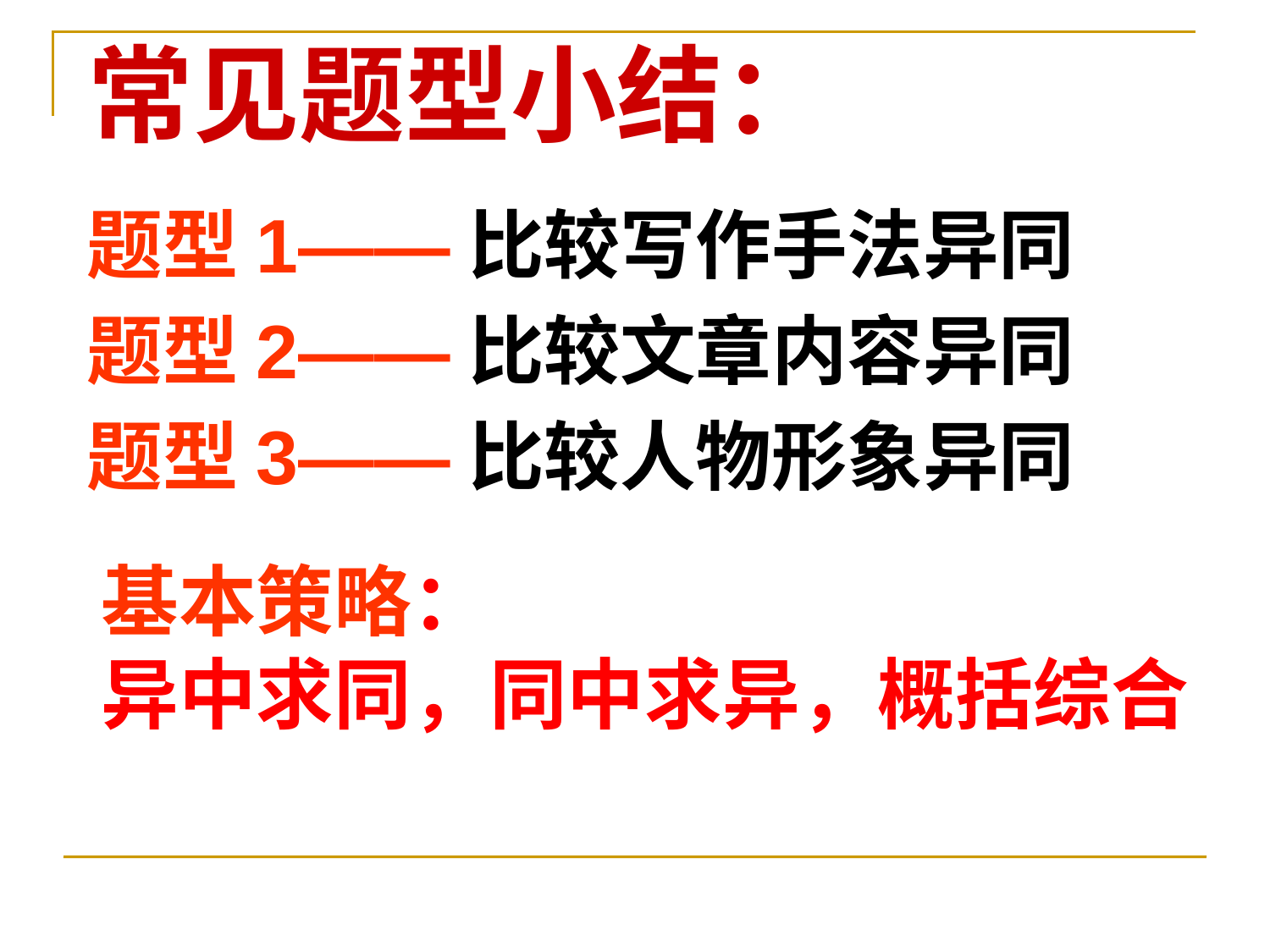

常见题型小结：
题型1——比较写作手法异同
题型2——比较文章内容异同
题型3——比较人物形象异同
    基本策略：
    异中求同，同中求异，概括综合